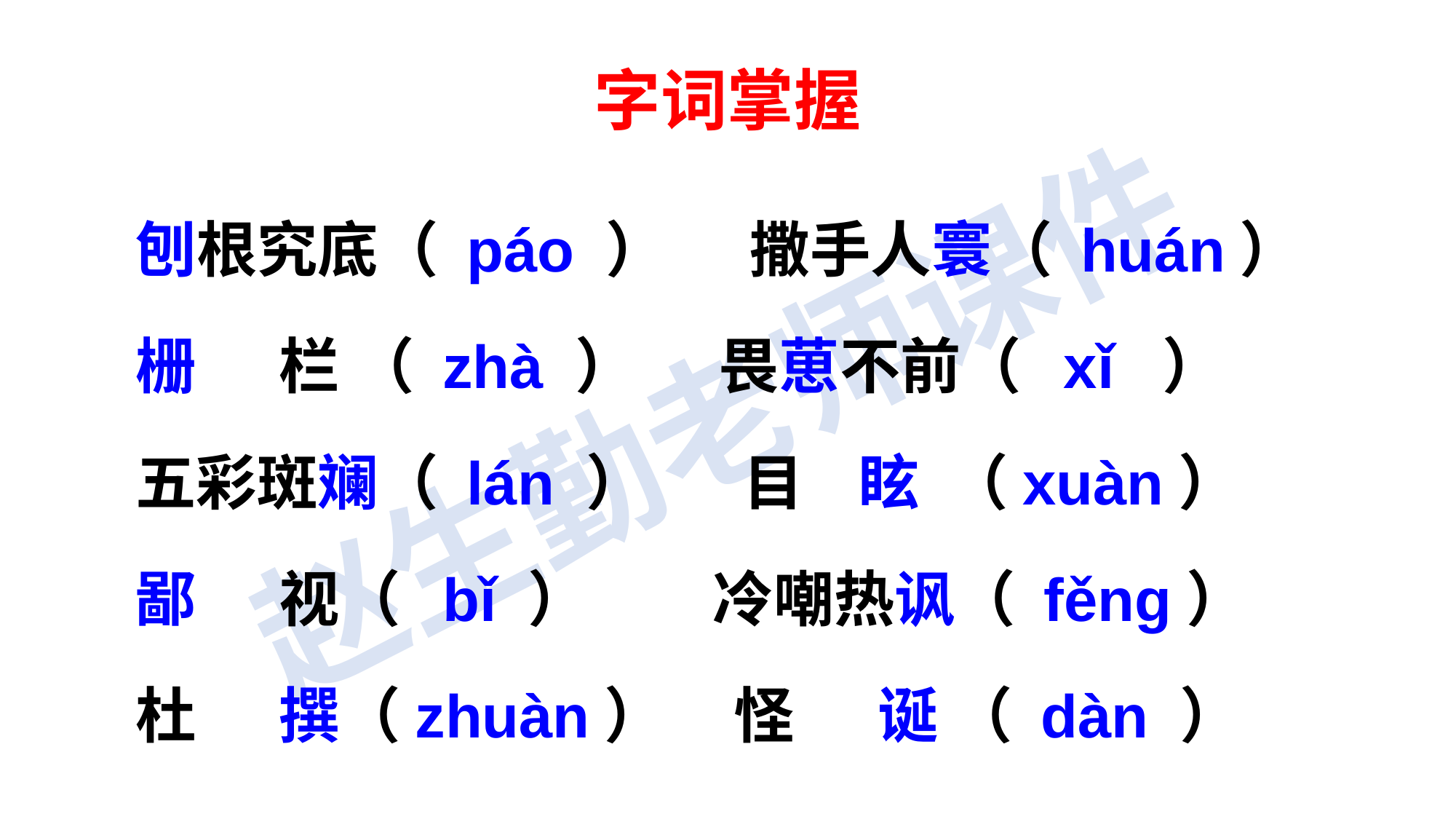

字词掌握
刨根究底（ páo ）      撒手人寰（ huán）
栅      栏 （ zhà ）      畏葸不前（  xǐ  ）
五彩斑斓（ lán ）       目    眩  （xuàn）
鄙      视（  bǐ ）         冷嘲热讽（ fěng）
杜      撰（zhuàn）     怪      诞 （ dàn ）